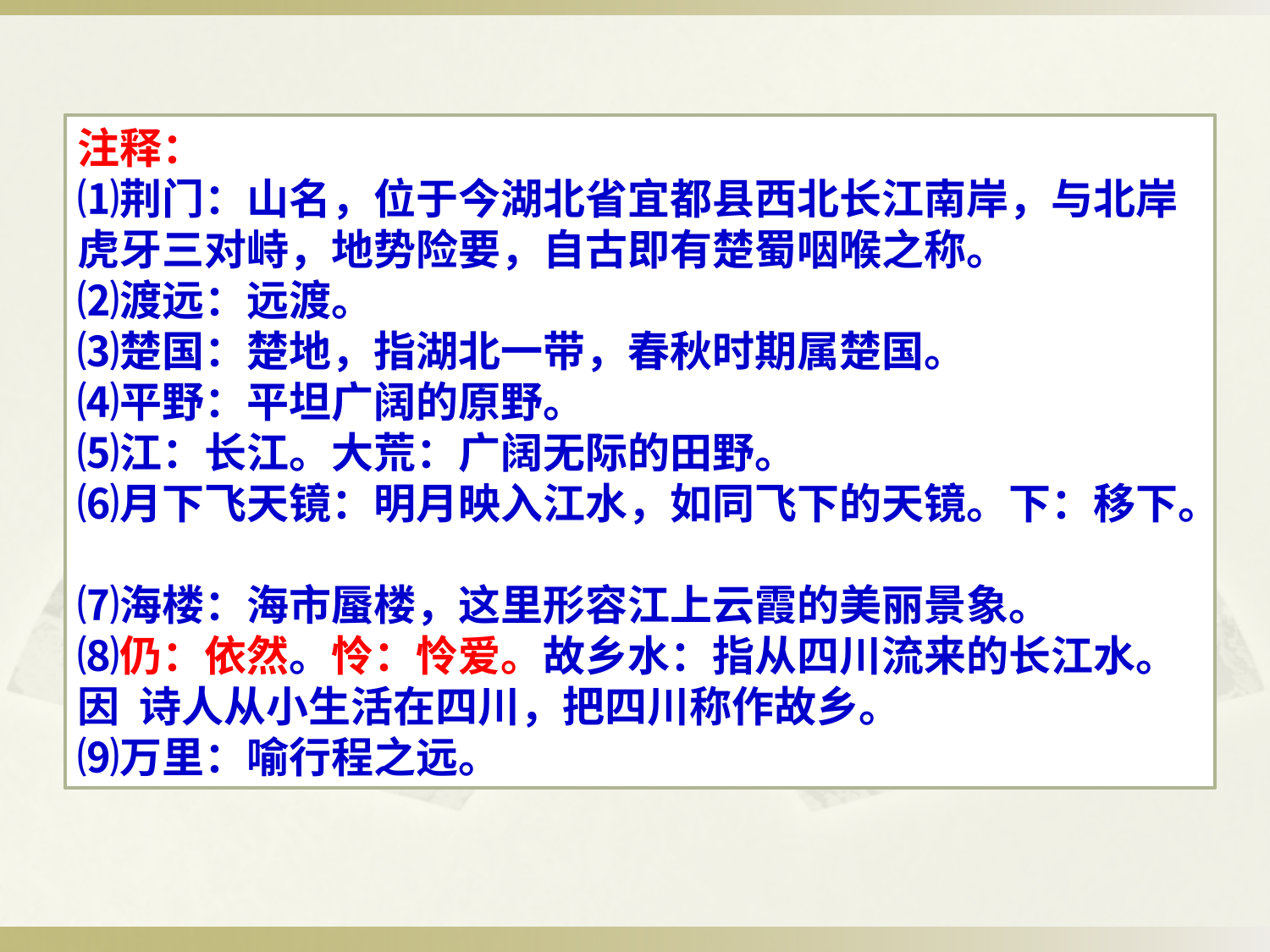

注释：
⑴荆门：山名，位于今湖北省宜都县西北长江南岸，与北岸虎牙三对峙，地势险要，自古即有楚蜀咽喉之称。
⑵渡远：远渡。
⑶楚国：楚地，指湖北一带，春秋时期属楚国。
⑷平野：平坦广阔的原野。
⑸江：长江。大荒：广阔无际的田野。
⑹月下飞天镜：明月映入江水，如同飞下的天镜。下：移下。
⑺海楼：海市蜃楼，这里形容江上云霞的美丽景象。
⑻仍：依然。怜：怜爱。故乡水：指从四川流来的长江水。因  诗人从小生活在四川，把四川称作故乡。
⑼万里：喻行程之远。